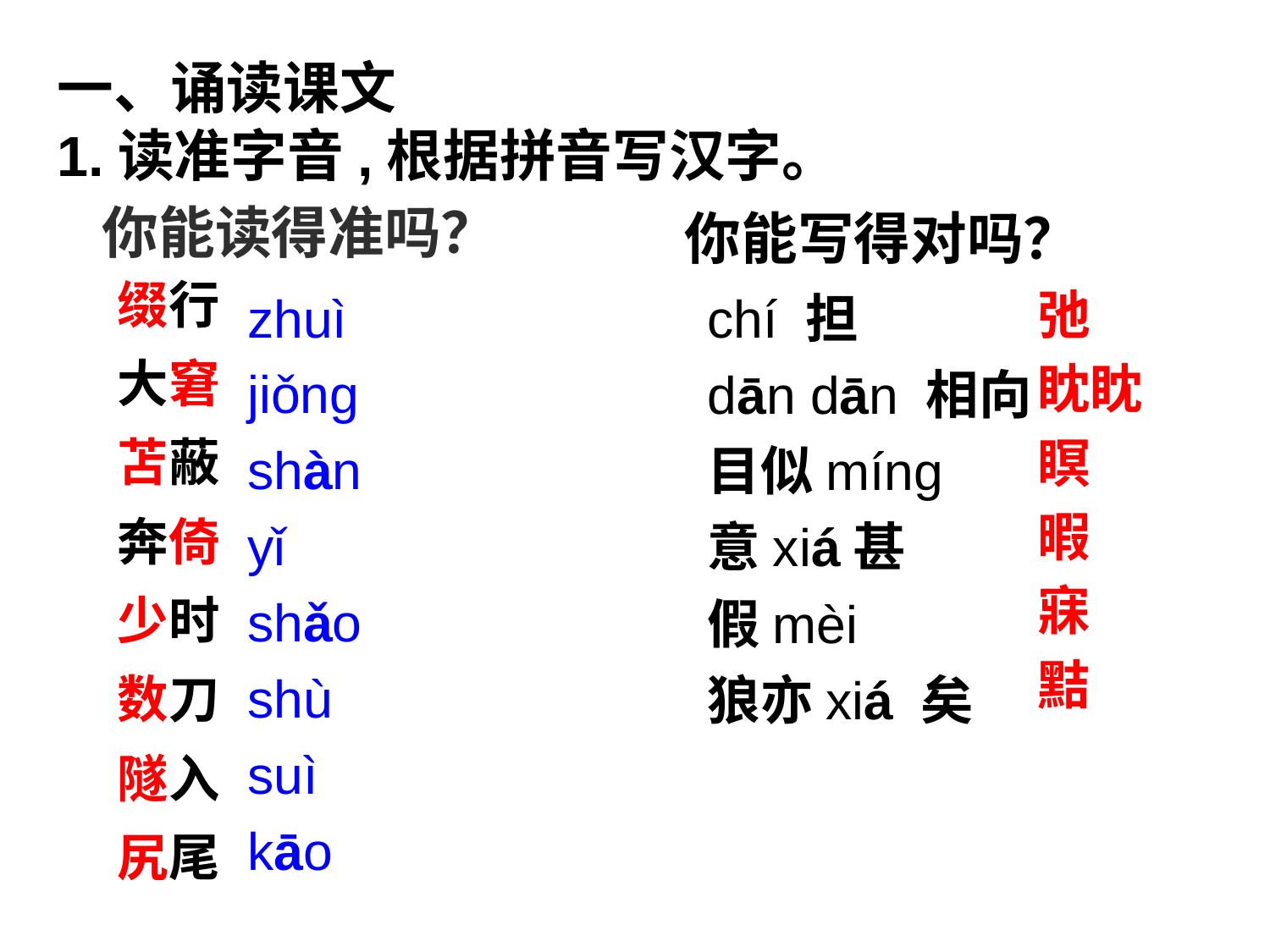

一、诵读课文
1.读准字音,根据拼音写汉字。

你能读得准吗？
你能写得对吗？
zhuì
jiǒnɡ
shàn
yǐ
shǎo
shù
suì
kāo

chí 担
dān dān 相向
目似míng
意xiá甚
假mèi
狼亦xiá 矣
缀行
大窘
苫蔽
奔倚
少时
数刀
隧入
尻尾

弛
眈眈
瞑
暇
寐
黠